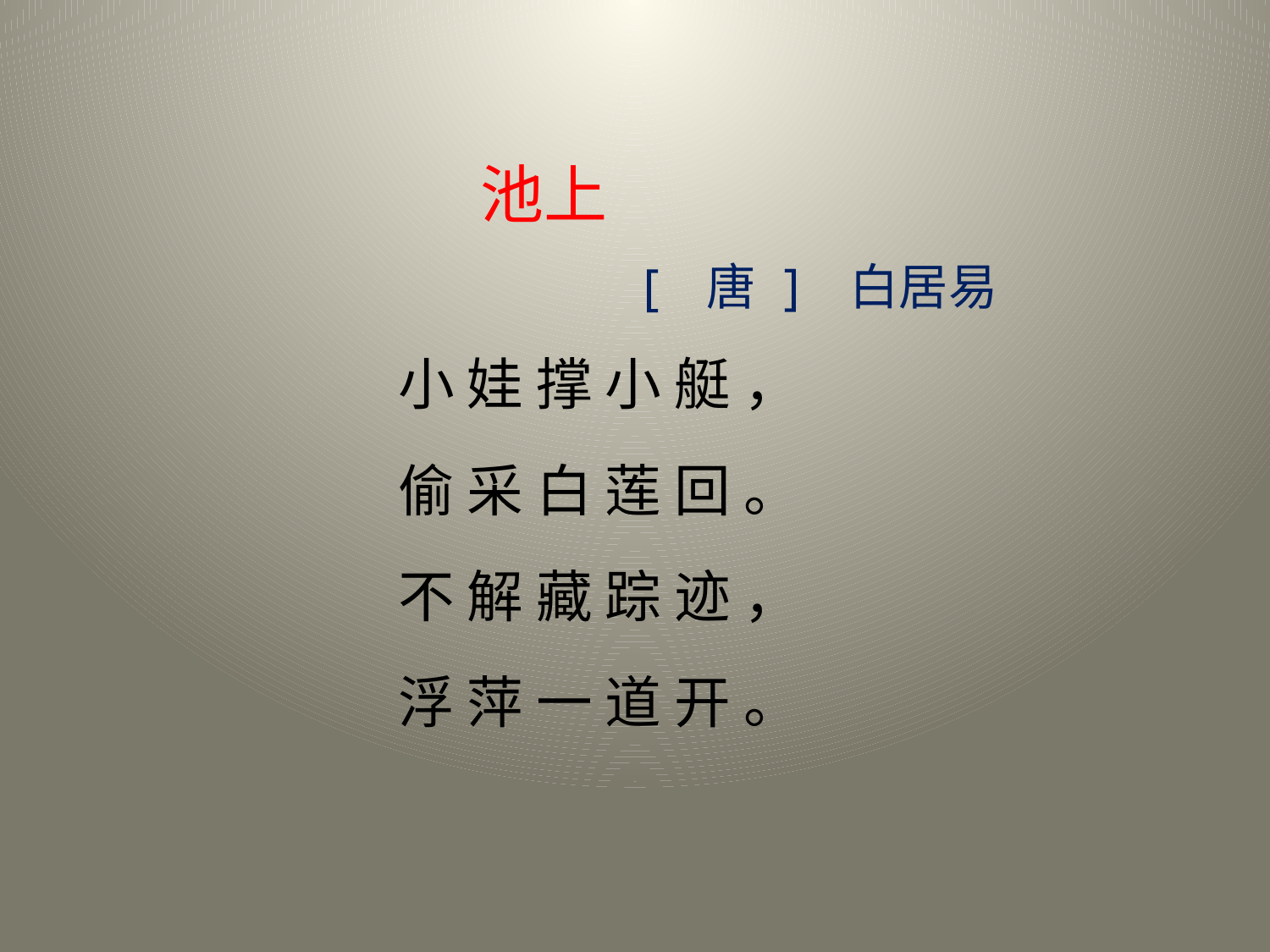

池上
[ 唐 ] 白居易
小 娃 撑 小 艇 ，
偷 采 白 莲 回 。
不 解 藏 踪 迹 ，
浮 萍 一 道 开 。